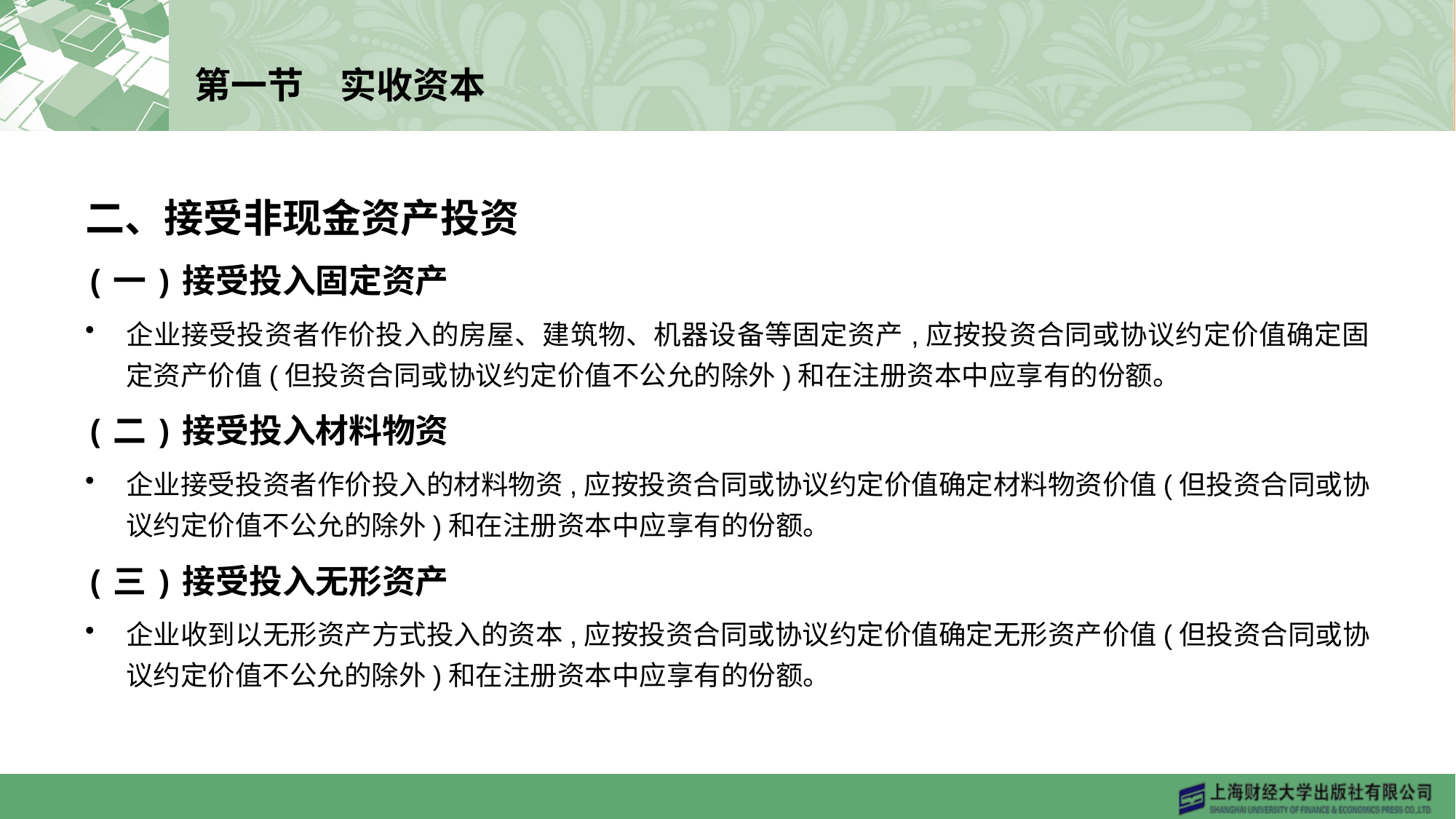

# 第一节　实收资本
二、接受非现金资产投资
(一)接受投入固定资产
企业接受投资者作价投入的房屋、建筑物、机器设备等固定资产,应按投资合同或协议约定价值确定固定资产价值(但投资合同或协议约定价值不公允的除外)和在注册资本中应享有的份额。
(二)接受投入材料物资
企业接受投资者作价投入的材料物资,应按投资合同或协议约定价值确定材料物资价值(但投资合同或协议约定价值不公允的除外)和在注册资本中应享有的份额。
(三)接受投入无形资产
企业收到以无形资产方式投入的资本,应按投资合同或协议约定价值确定无形资产价值(但投资合同或协议约定价值不公允的除外)和在注册资本中应享有的份额。